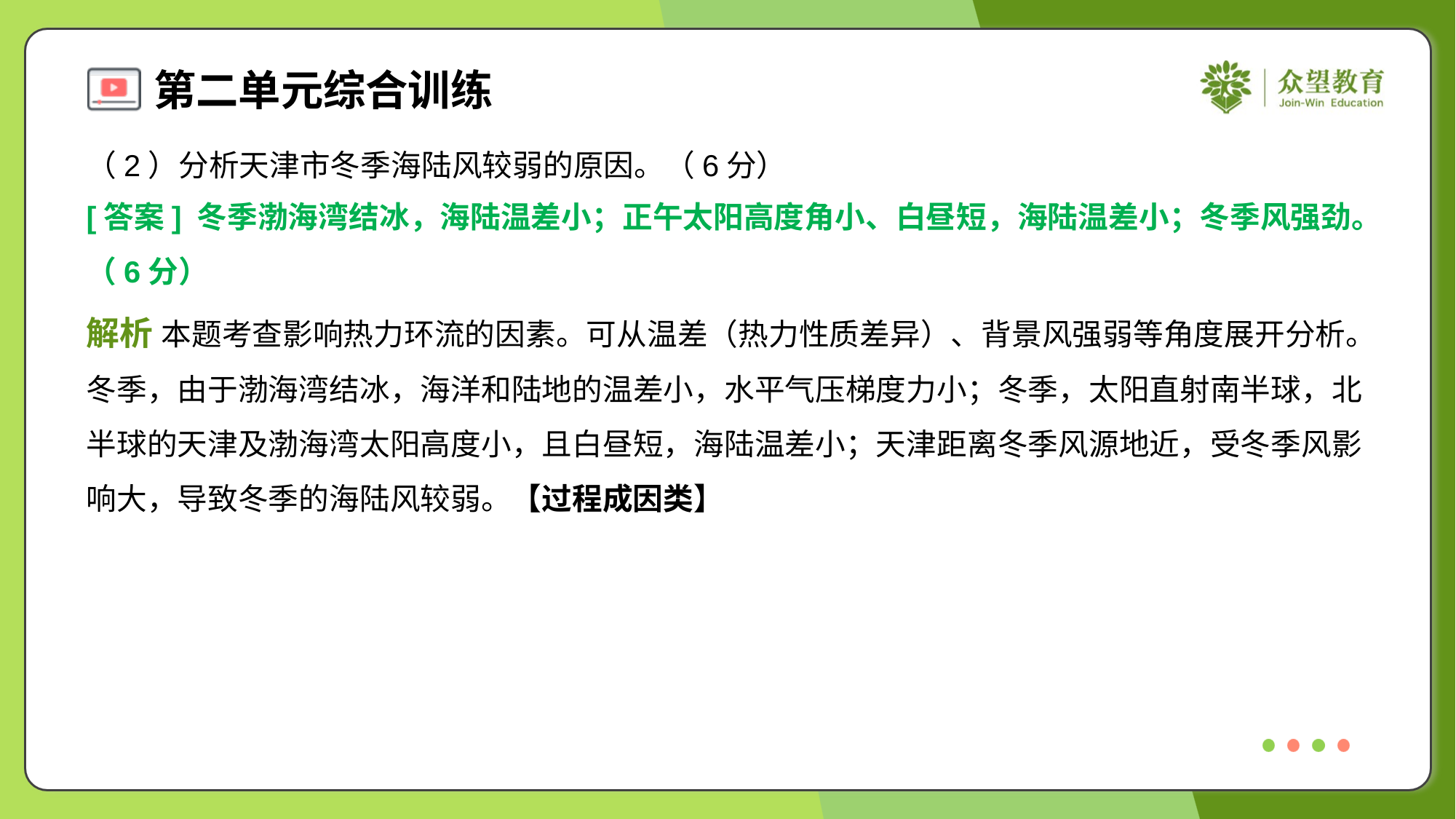

（2）分析天津市冬季海陆风较弱的原因。（6分）
[答案] 冬季渤海湾结冰，海陆温差小；正午太阳高度角小、白昼短，海陆温差小；冬季风强劲。
（6分）
解析 本题考查影响热力环流的因素。可从温差（热力性质差异）、背景风强弱等角度展开分析。
冬季，由于渤海湾结冰，海洋和陆地的温差小，水平气压梯度力小；冬季，太阳直射南半球，北
半球的天津及渤海湾太阳高度小，且白昼短，海陆温差小；天津距离冬季风源地近，受冬季风影
响大，导致冬季的海陆风较弱。【过程成因类】